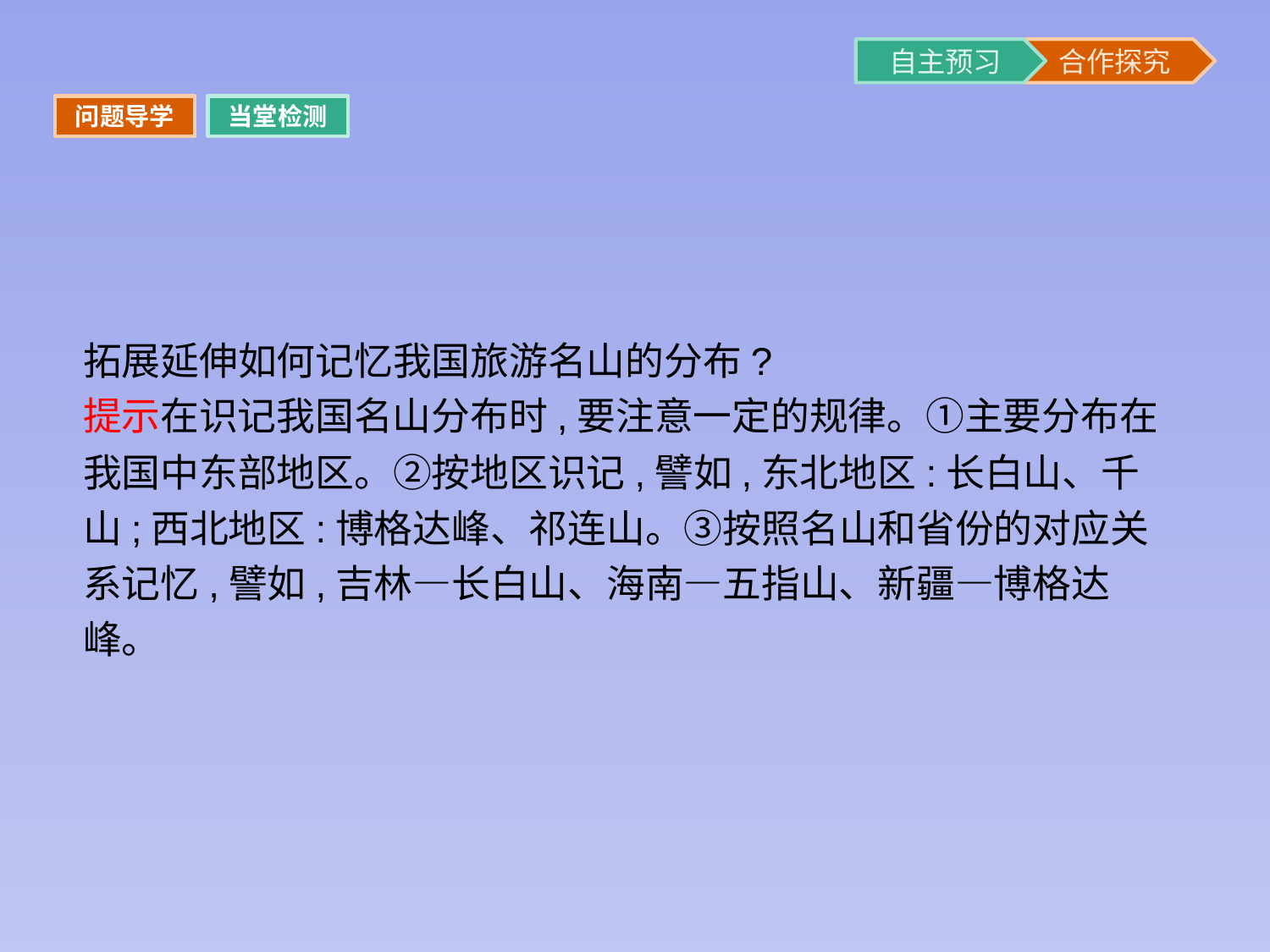

问题导学
当堂检测
拓展延伸如何记忆我国旅游名山的分布?
提示在识记我国名山分布时,要注意一定的规律。①主要分布在我国中东部地区。②按地区识记,譬如,东北地区:长白山、千山;西北地区:博格达峰、祁连山。③按照名山和省份的对应关系记忆,譬如,吉林—长白山、海南—五指山、新疆—博格达峰。